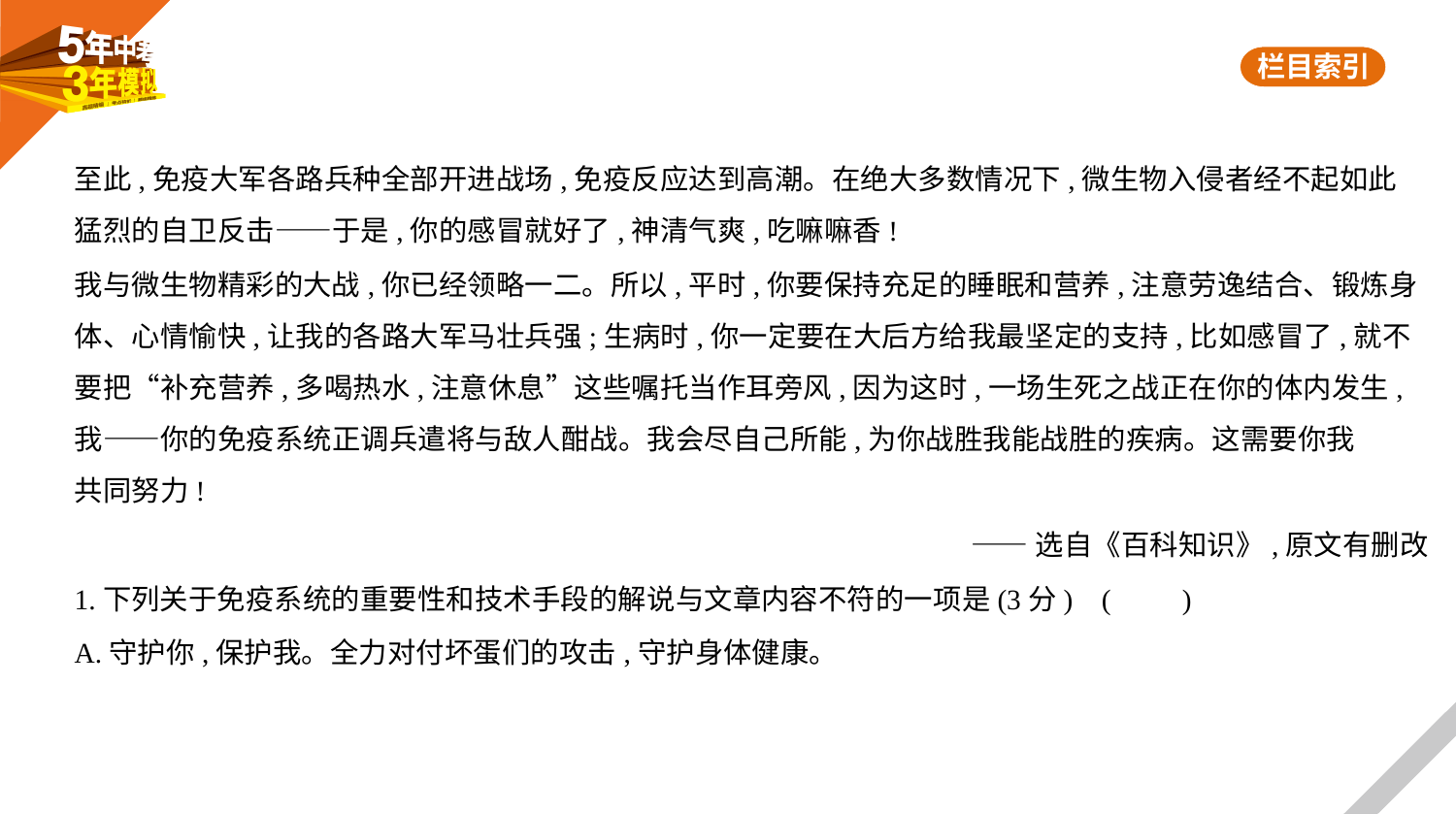

至此,免疫大军各路兵种全部开进战场,免疫反应达到高潮。在绝大多数情况下,微生物入侵者经不起如此
猛烈的自卫反击——于是,你的感冒就好了,神清气爽,吃嘛嘛香!
我与微生物精彩的大战,你已经领略一二。所以,平时,你要保持充足的睡眠和营养,注意劳逸结合、锻炼身
体、心情愉快,让我的各路大军马壮兵强;生病时,你一定要在大后方给我最坚定的支持,比如感冒了,就不
要把“补充营养,多喝热水,注意休息”这些嘱托当作耳旁风,因为这时,一场生死之战正在你的体内发生,
我——你的免疫系统正调兵遣将与敌人酣战。我会尽自己所能,为你战胜我能战胜的疾病。这需要你我
共同努力!
——选自《百科知识》,原文有删改
1.下列关于免疫系统的重要性和技术手段的解说与文章内容不符的一项是(3分) (　　)
A.守护你,保护我。全力对付坏蛋们的攻击,守护身体健康。